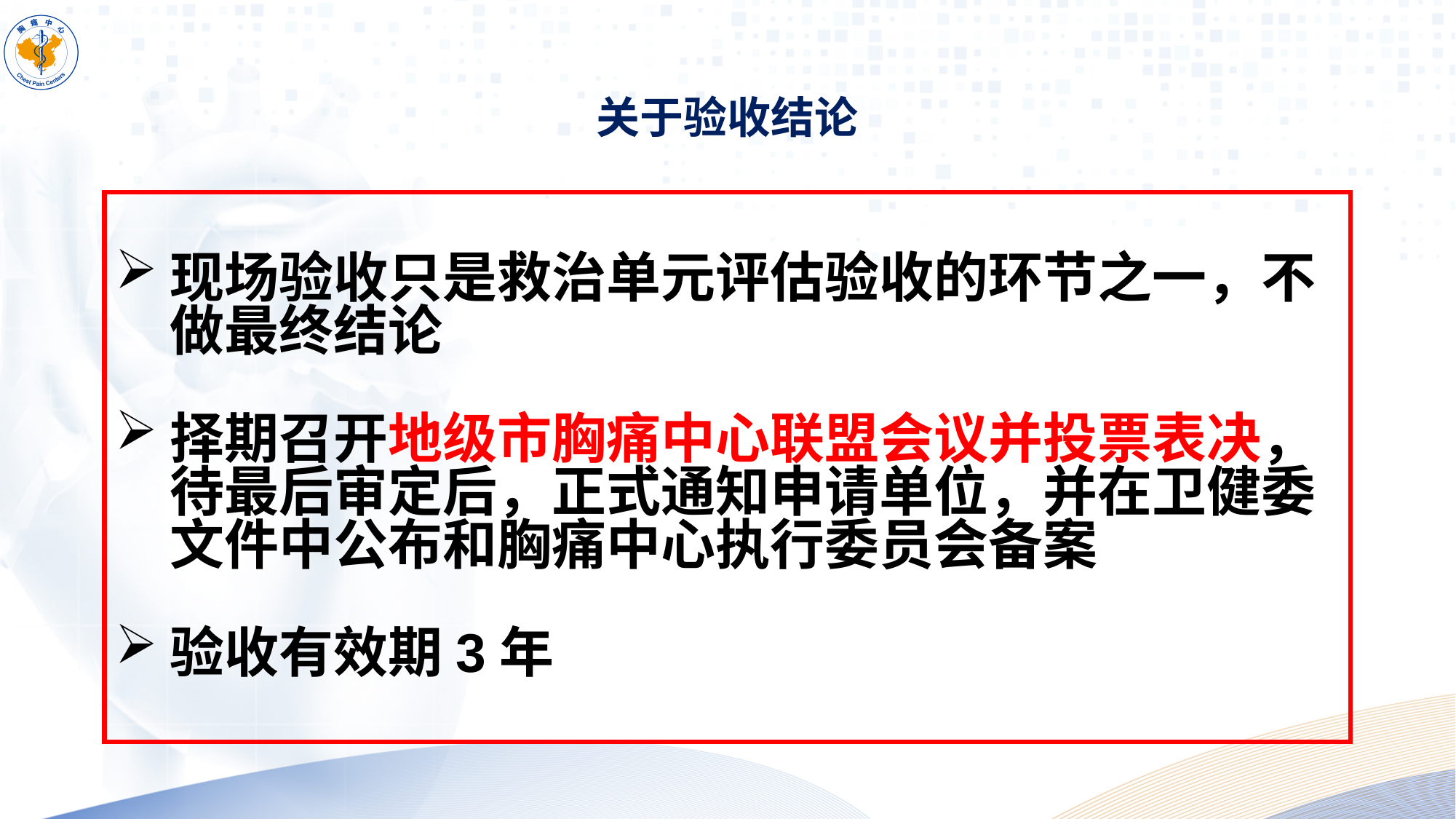

关于验收结论

现场验收只是救治单元评估验收的环节之一，不做最终结论
择期召开地级市胸痛中心联盟会议并投票表决，待最后审定后，正式通知申请单位，并在卫健委文件中公布和胸痛中心执行委员会备案
验收有效期3年